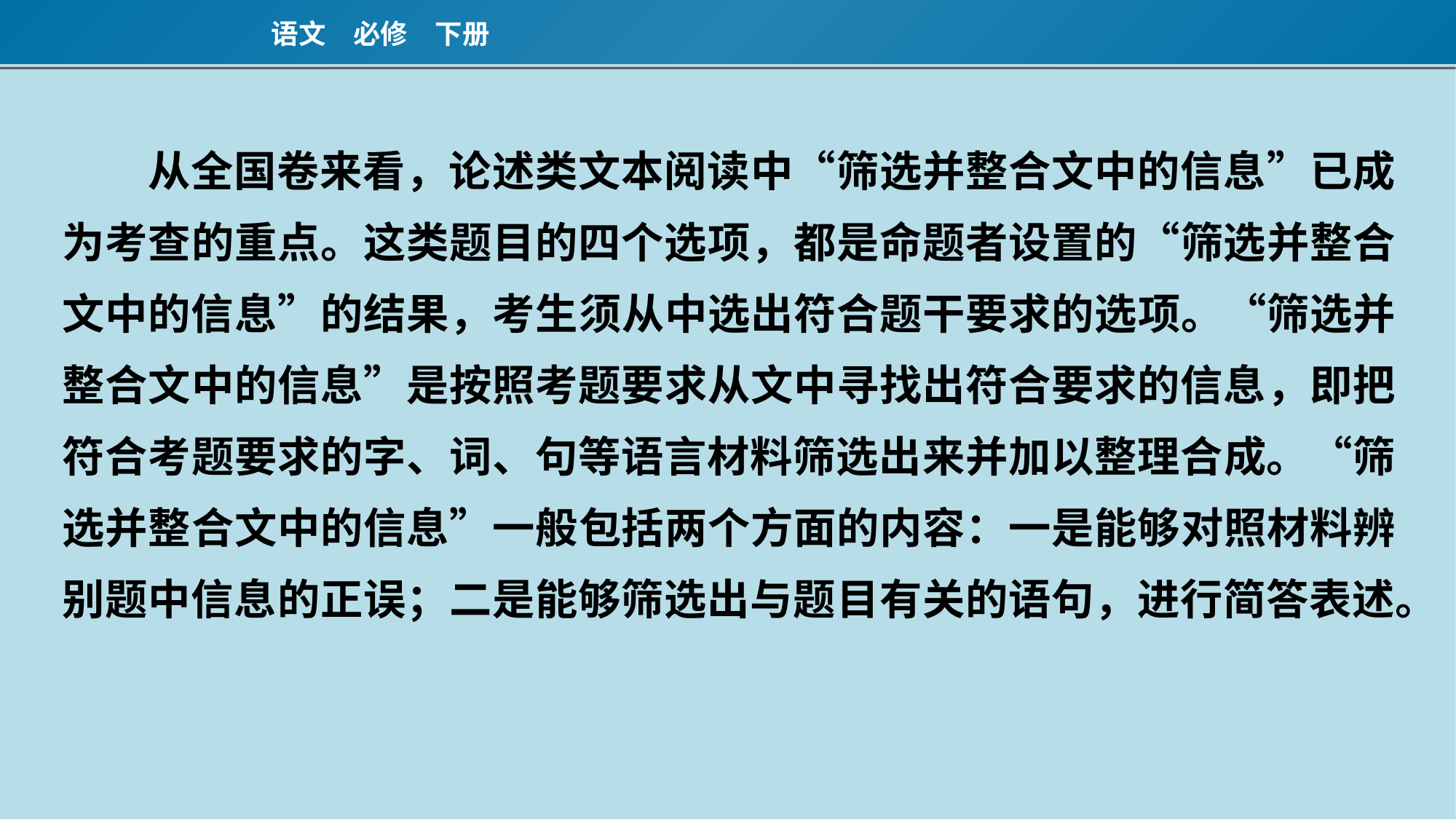

从全国卷来看，论述类文本阅读中“筛选并整合文中的信息”已成为考查的重点。这类题目的四个选项，都是命题者设置的“筛选并整合文中的信息”的结果，考生须从中选出符合题干要求的选项。“筛选并整合文中的信息”是按照考题要求从文中寻找出符合要求的信息，即把符合考题要求的字、词、句等语言材料筛选出来并加以整理合成。“筛选并整合文中的信息”一般包括两个方面的内容：一是能够对照材料辨别题中信息的正误；二是能够筛选出与题目有关的语句，进行简答表述。